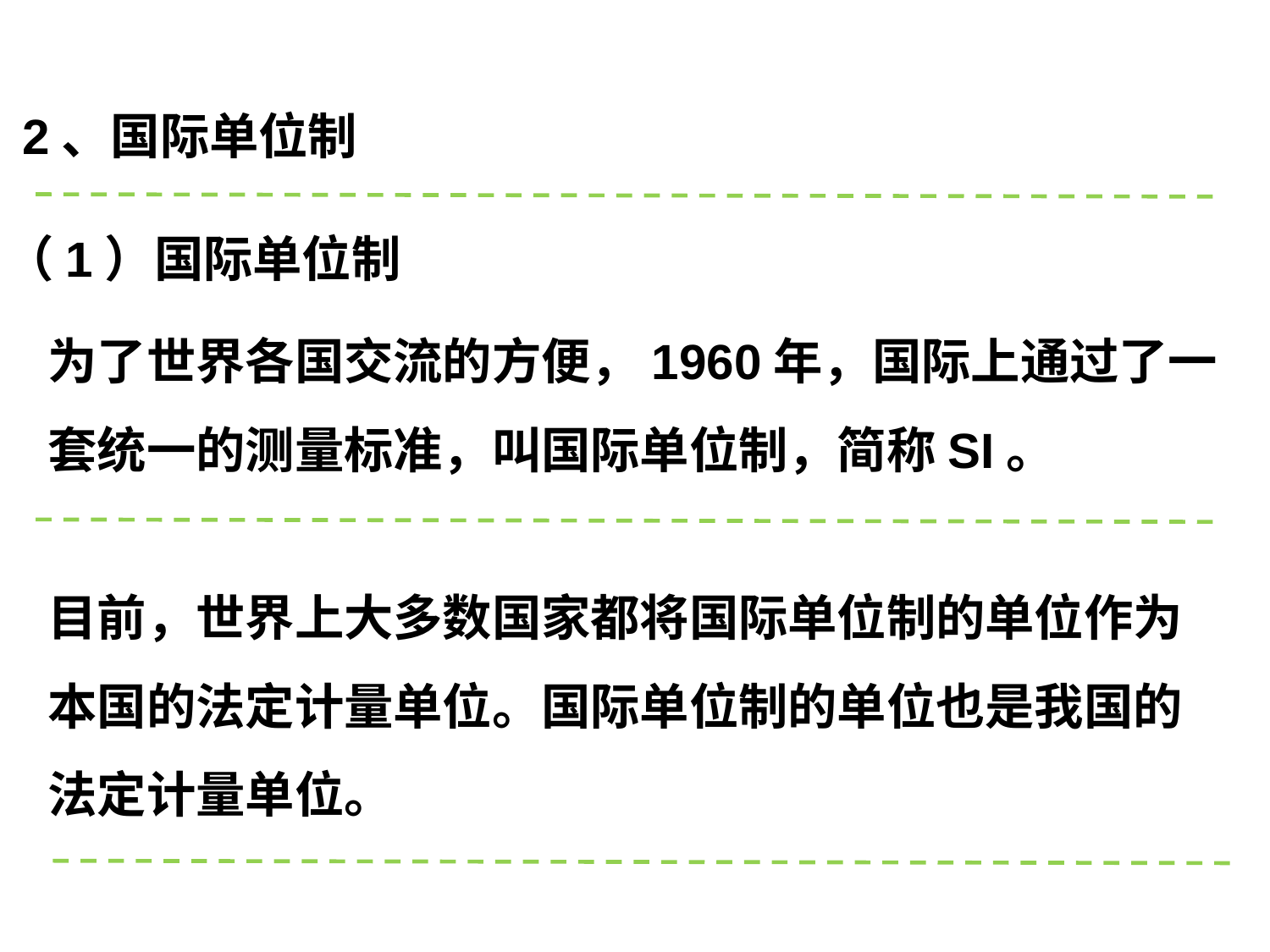

2、国际单位制
（1）国际单位制
为了世界各国交流的方便，1960年，国际上通过了一套统一的测量标准，叫国际单位制，简称SI。
目前，世界上大多数国家都将国际单位制的单位作为本国的法定计量单位。国际单位制的单位也是我国的法定计量单位。